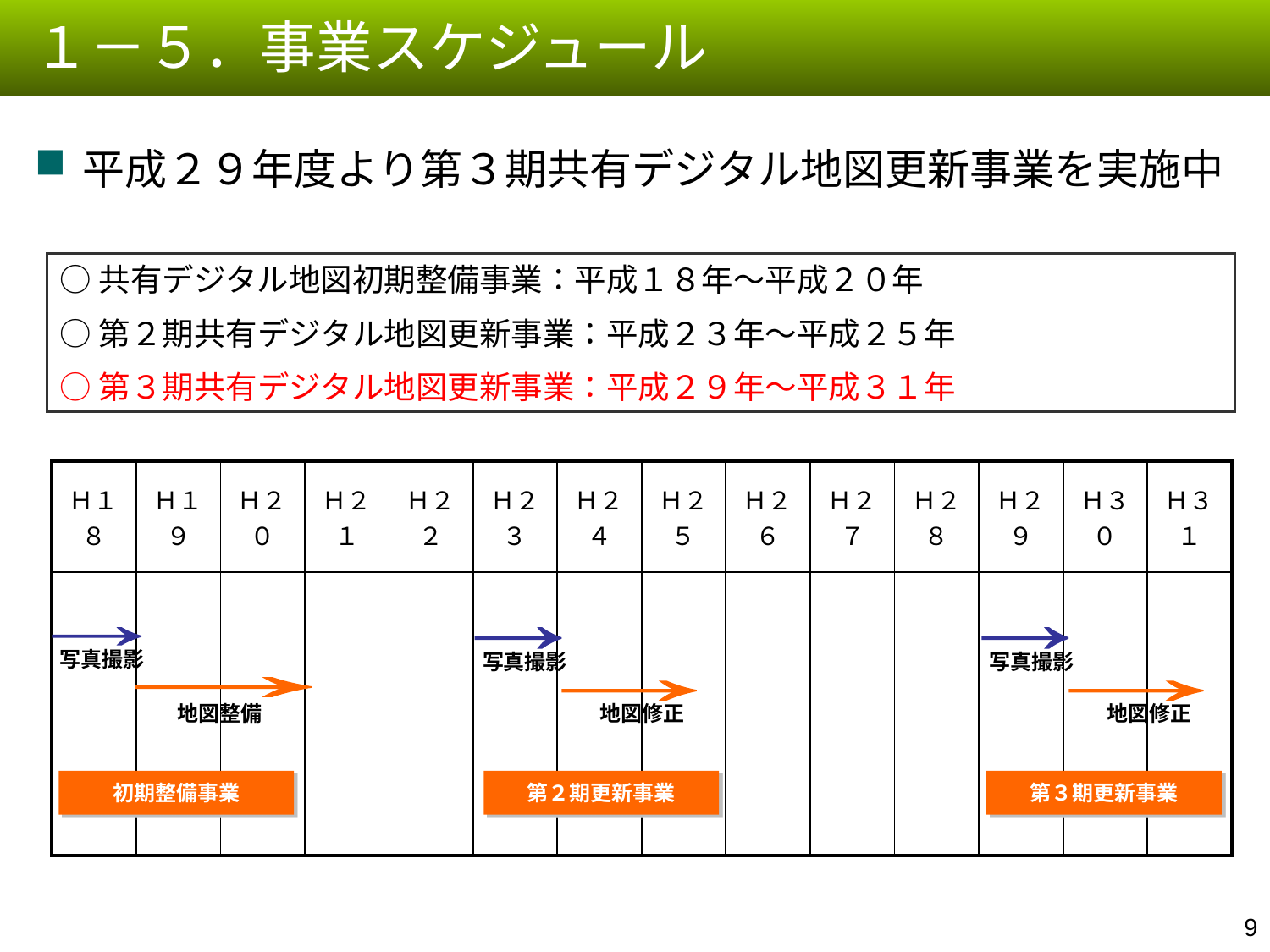

１－５．事業スケジュール
平成２９年度より第３期共有デジタル地図更新事業を実施中
○共有デジタル地図初期整備事業：平成１８年～平成２０年
○第２期共有デジタル地図更新事業：平成２３年～平成２５年
○第３期共有デジタル地図更新事業：平成２９年～平成３１年
| Ｈ１８ | Ｈ１９ | Ｈ２０ | Ｈ２１ | Ｈ２２ | Ｈ２３ | Ｈ２４ | Ｈ２５ | Ｈ２６ | Ｈ２７ | Ｈ２８ | Ｈ２９ | Ｈ３０ | Ｈ３１ |
| --- | --- | --- | --- | --- | --- | --- | --- | --- | --- | --- | --- | --- | --- |
|  |  |  |  |  |  |  |  |  |  |  |  |  |  |
→
写真撮影
→
地図整備
→
写真撮影
→
地図修正
→
写真撮影
→
地図修正
初期整備事業
第２期更新事業
第３期更新事業
9